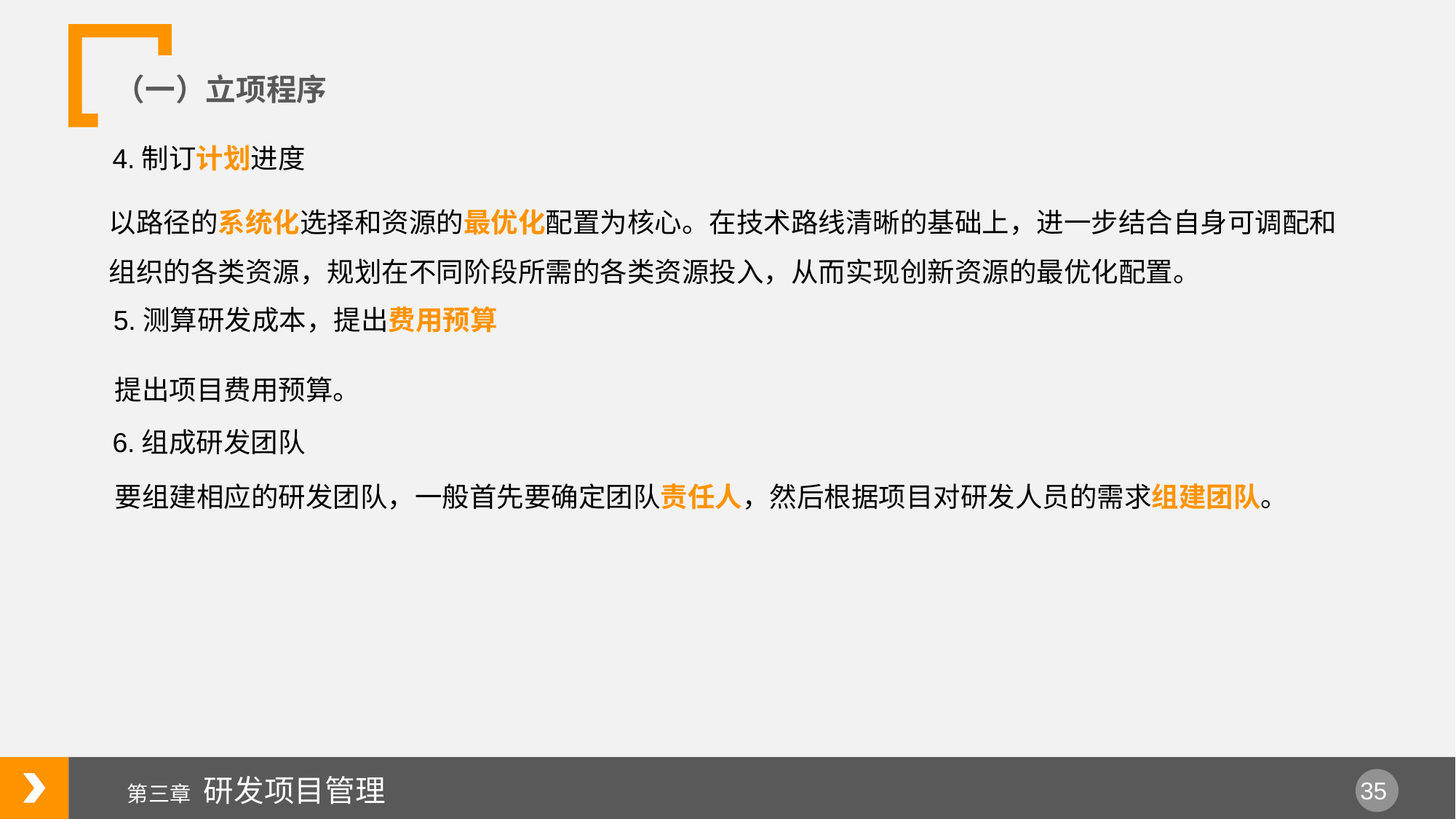

（一）立项程序
4.制订计划进度
以路径的系统化选择和资源的最优化配置为核心。在技术路线清晰的基础上，进一步结合自身可调配和组织的各类资源，规划在不同阶段所需的各类资源投入，从而实现创新资源的最优化配置。
5.测算研发成本，提出费用预算
提出项目费用预算。
6.组成研发团队
要组建相应的研发团队，一般首先要确定团队责任人，然后根据项目对研发人员的需求组建团队。